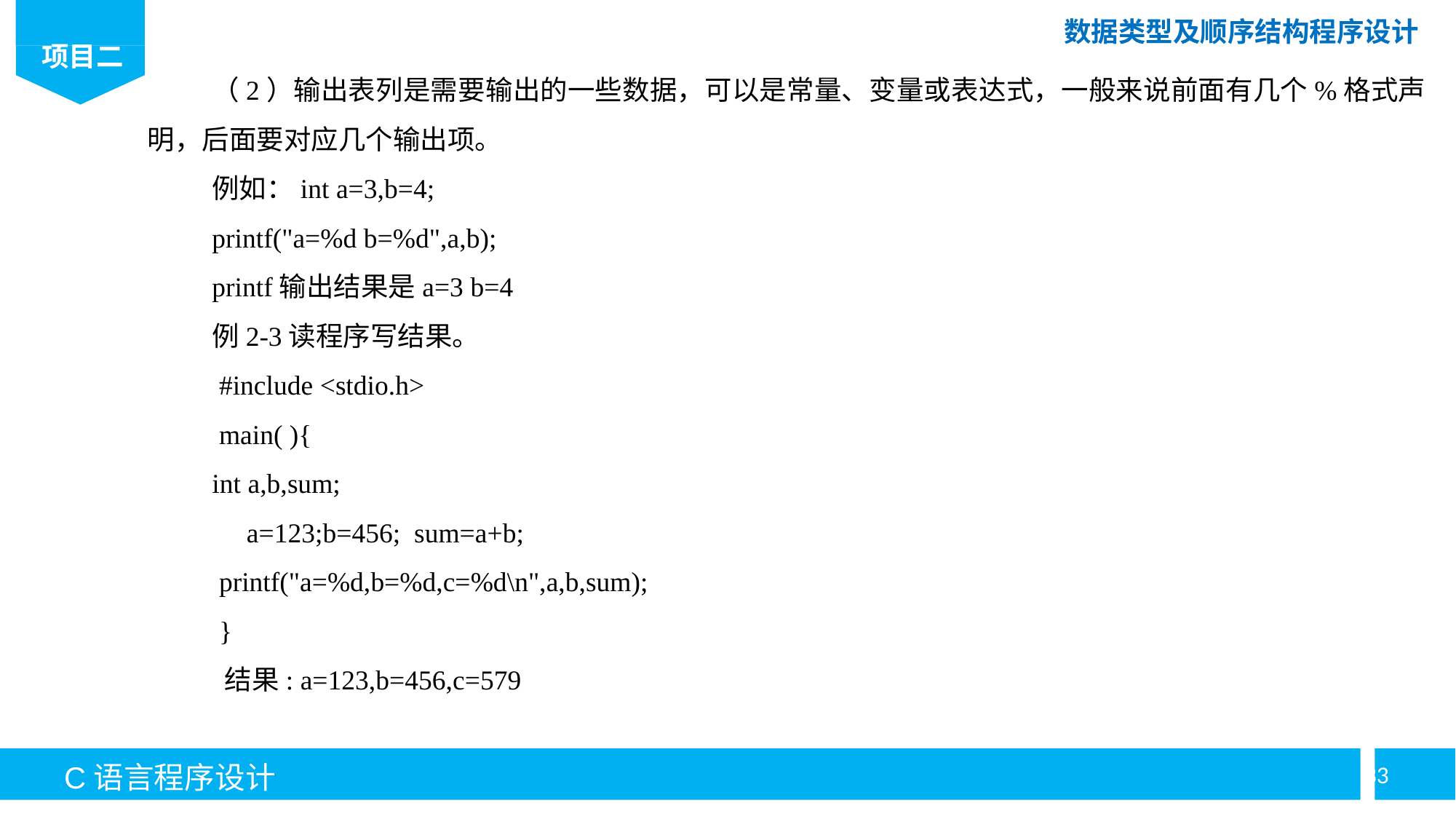

（2）输出表列是需要输出的一些数据，可以是常量、变量或表达式，一般来说前面有几个%格式声明，后面要对应几个输出项。
例如：int a=3,b=4;
printf("a=%d b=%d",a,b);
printf输出结果是a=3 b=4
例2-3读程序写结果。
 #include <stdio.h>
 main( ){
int a,b,sum;
     a=123;b=456;  sum=a+b;
 printf("a=%d,b=%d,c=%d\n",a,b,sum);
 }
 结果: a=123,b=456,c=579